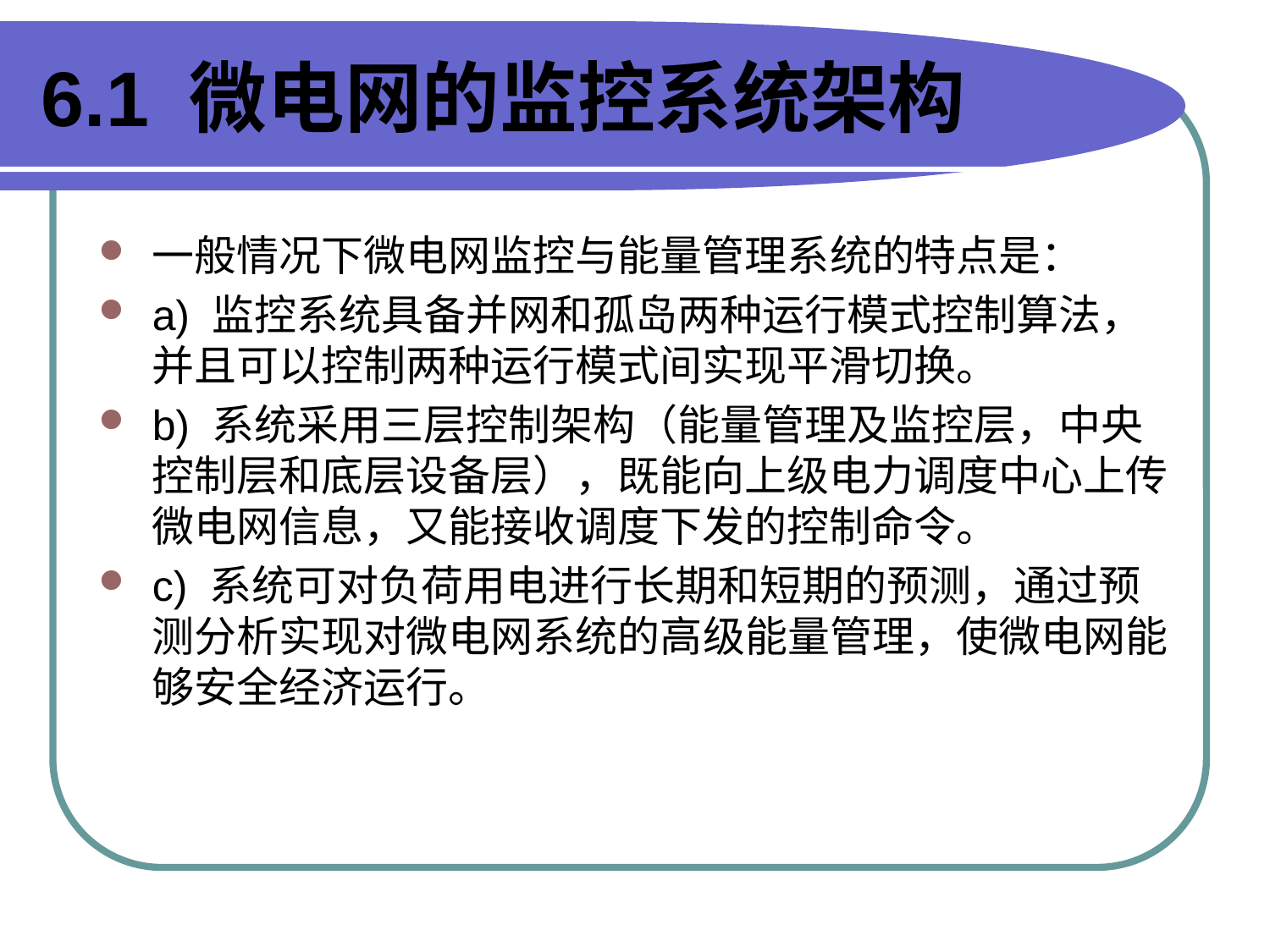

# 6.1 微电网的监控系统架构
一般情况下微电网监控与能量管理系统的特点是：
a) 监控系统具备并网和孤岛两种运行模式控制算法，并且可以控制两种运行模式间实现平滑切换。
b) 系统采用三层控制架构（能量管理及监控层，中央控制层和底层设备层），既能向上级电力调度中心上传微电网信息，又能接收调度下发的控制命令。
c) 系统可对负荷用电进行长期和短期的预测，通过预测分析实现对微电网系统的高级能量管理，使微电网能够安全经济运行。

95